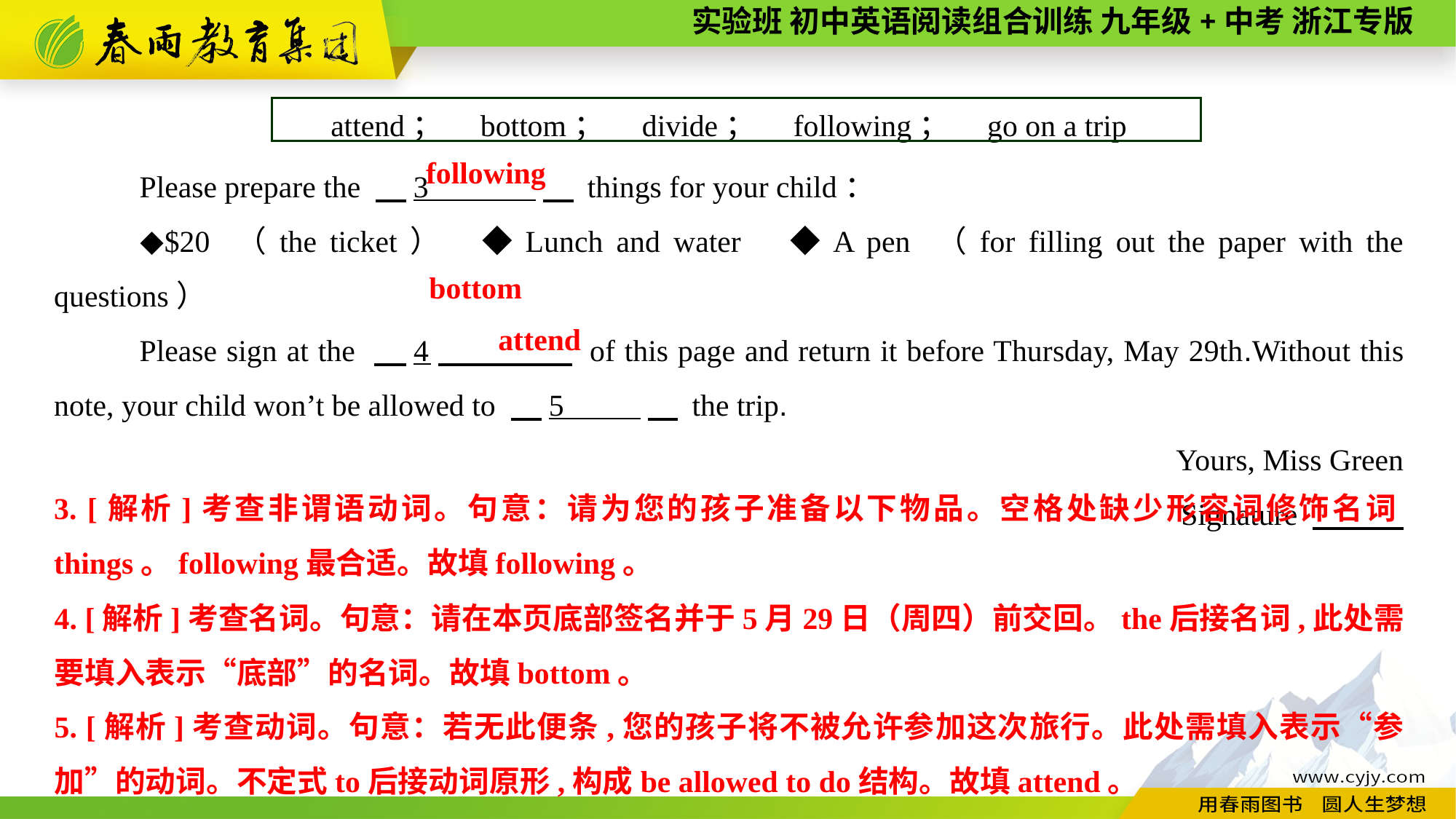

attend；　bottom；　divide；　following；　go on a trip

Please prepare the 　3              　 things for your child：
◆$20 （the ticket）　◆Lunch and water　◆A pen （for filling out the paper with the questions）
Please sign at the 　4　             of this page and return it before Thursday, May 29th.Without this note, your child won’t be allowed to 　5          　 the trip.
Yours, Miss Green
Signature
following
bottom
attend
3. [解析]考查非谓语动词。句意：请为您的孩子准备以下物品。空格处缺少形容词修饰名词things。following最合适。故填following。
4. [解析]考查名词。句意：请在本页底部签名并于5月29日（周四）前交回。the后接名词,此处需要填入表示“底部”的名词。故填bottom。
5. [解析]考查动词。句意：若无此便条,您的孩子将不被允许参加这次旅行。此处需填入表示“参加”的动词。不定式to后接动词原形,构成be allowed to do结构。故填attend。